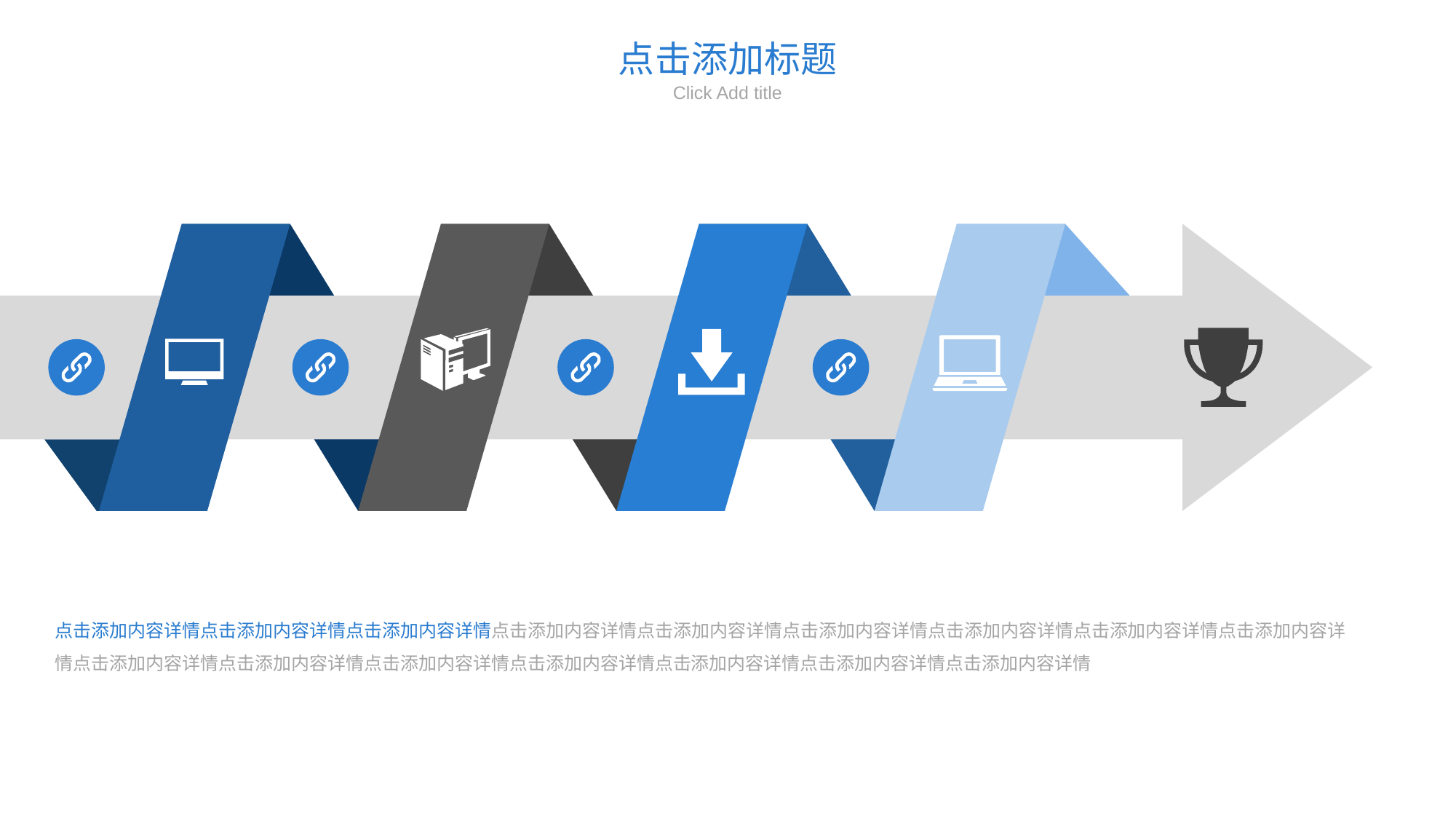

点击添加标题
Click Add title

点击添加内容详情点击添加内容详情点击添加内容详情点击添加内容详情点击添加内容详情点击添加内容详情点击添加内容详情点击添加内容详情点击添加内容详情点击添加内容详情点击添加内容详情点击添加内容详情点击添加内容详情点击添加内容详情点击添加内容详情点击添加内容详情